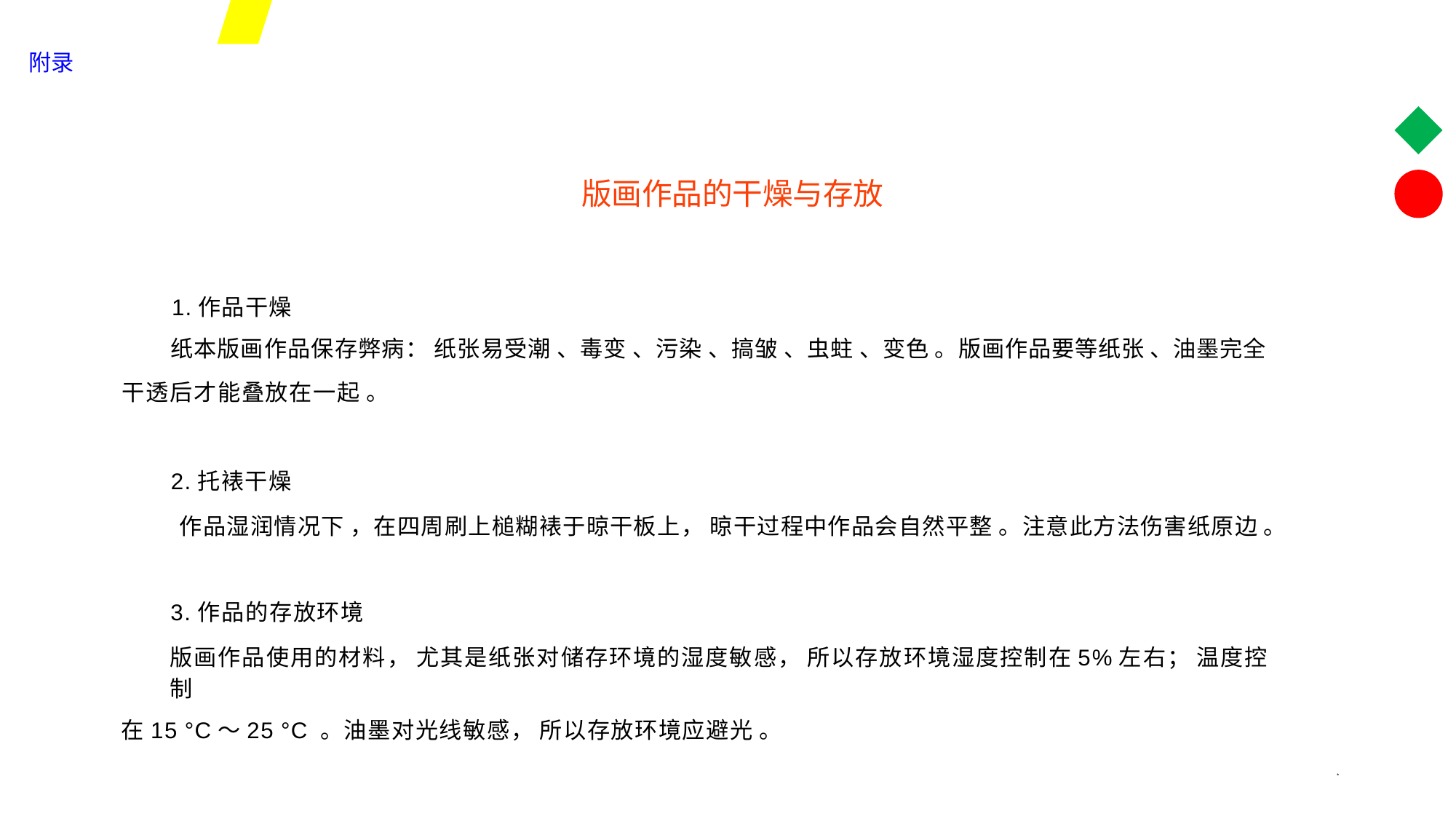

附录

版画作品的干燥与存放

1.作品干燥
纸本版画作品保存弊病： 纸张易受潮 、毒变 、污染 、搞皱 、虫蛀 、变色 。版画作品要等纸张 、油墨完全
干透后才能叠放在一起 。

2.托裱干燥
作品湿润情况下 ，在四周刷上槌糊裱于晾干板上， 晾干过程中作品会自然平整 。注意此方法伤害纸原边 。

3.作品的存放环境
版画作品使用的材料， 尤其是纸张对储存环境的湿度敏感， 所以存放环境湿度控制在5%左右； 温度控制
在15 °C～25 °C 。油墨对光线敏感， 所以存放环境应避光 。

*